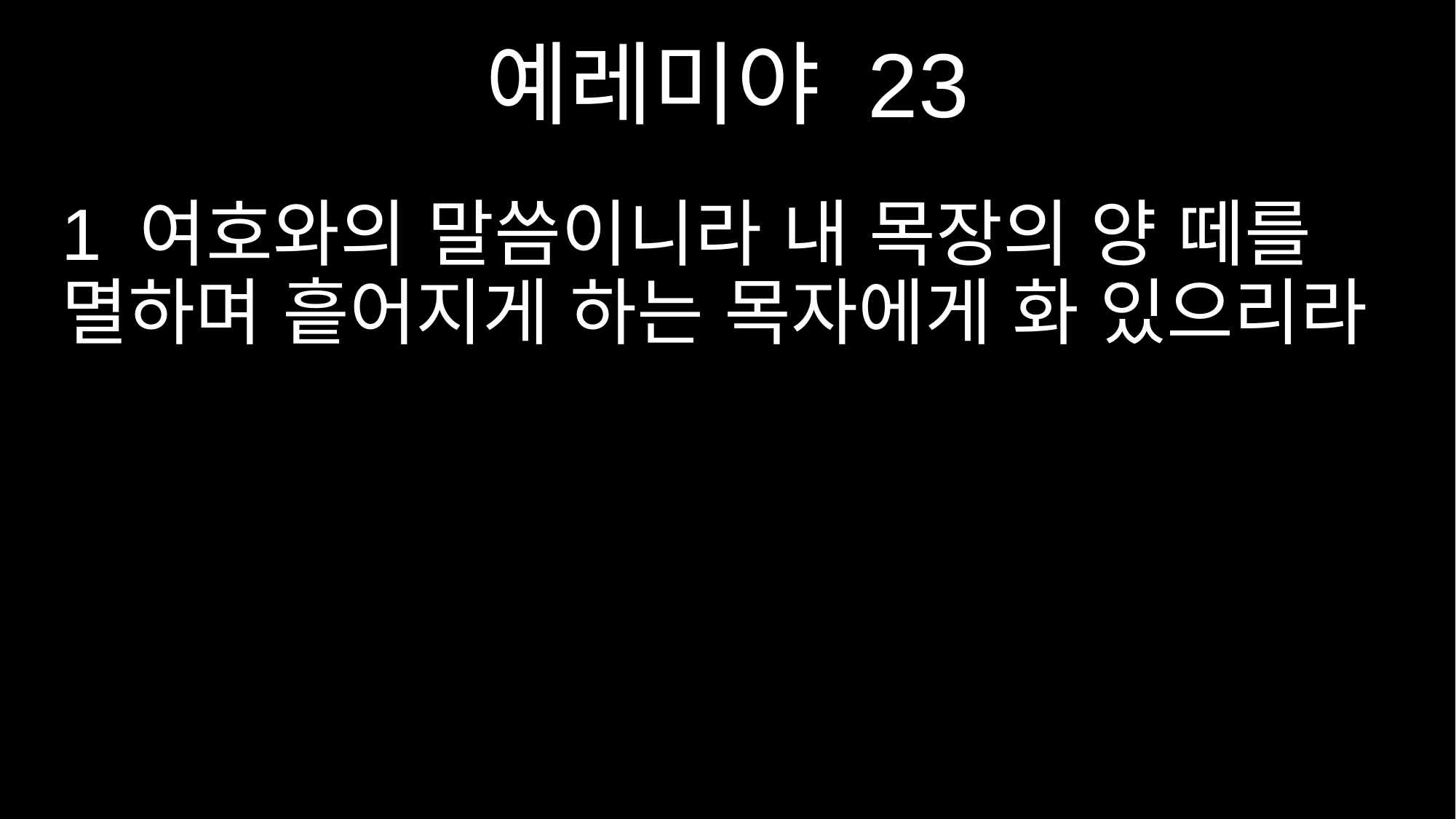

예레미야 23
1 여호와의 말씀이니라 내 목장의 양 떼를 멸하며 흩어지게 하는 목자에게 화 있으리라